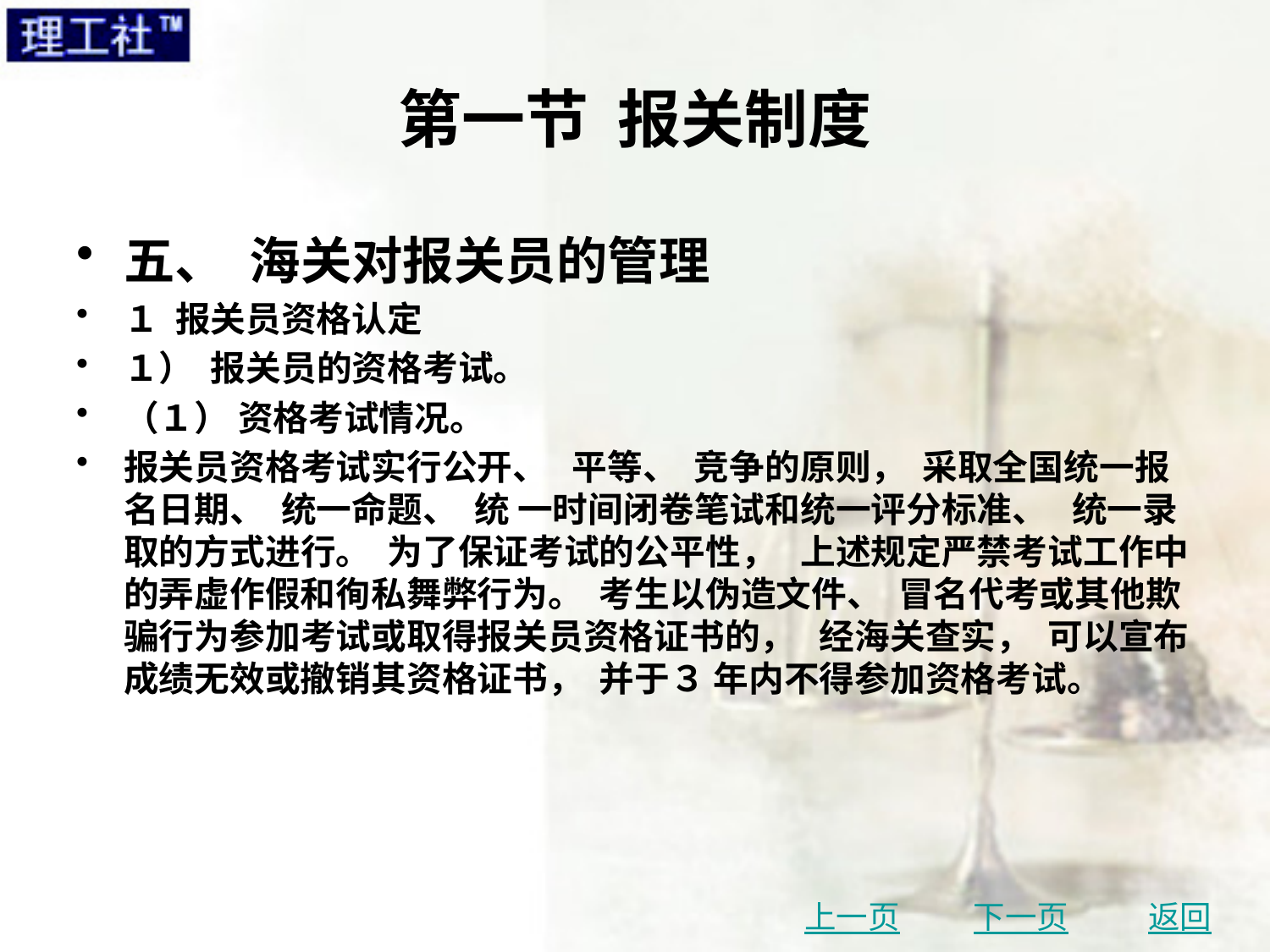

# 第一节  报关制度
五、  海关对报关员的管理
１  报关员资格认定
１）  报关员的资格考试。
（１） 资格考试情况。
报关员资格考试实行公开、   平等、  竞争的原则，  采取全国统一报名日期、  统一命题、  统 一时间闭卷笔试和统一评分标准、   统一录取的方式进行。  为了保证考试的公平性，   上述规定严禁考试工作中的弄虚作假和徇私舞弊行为。  考生以伪造文件、  冒名代考或其他欺骗行为参加考试或取得报关员资格证书的，   经海关查实，  可以宣布成绩无效或撤销其资格证书，  并于３ 年内不得参加资格考试。
上一页
下一页
返回